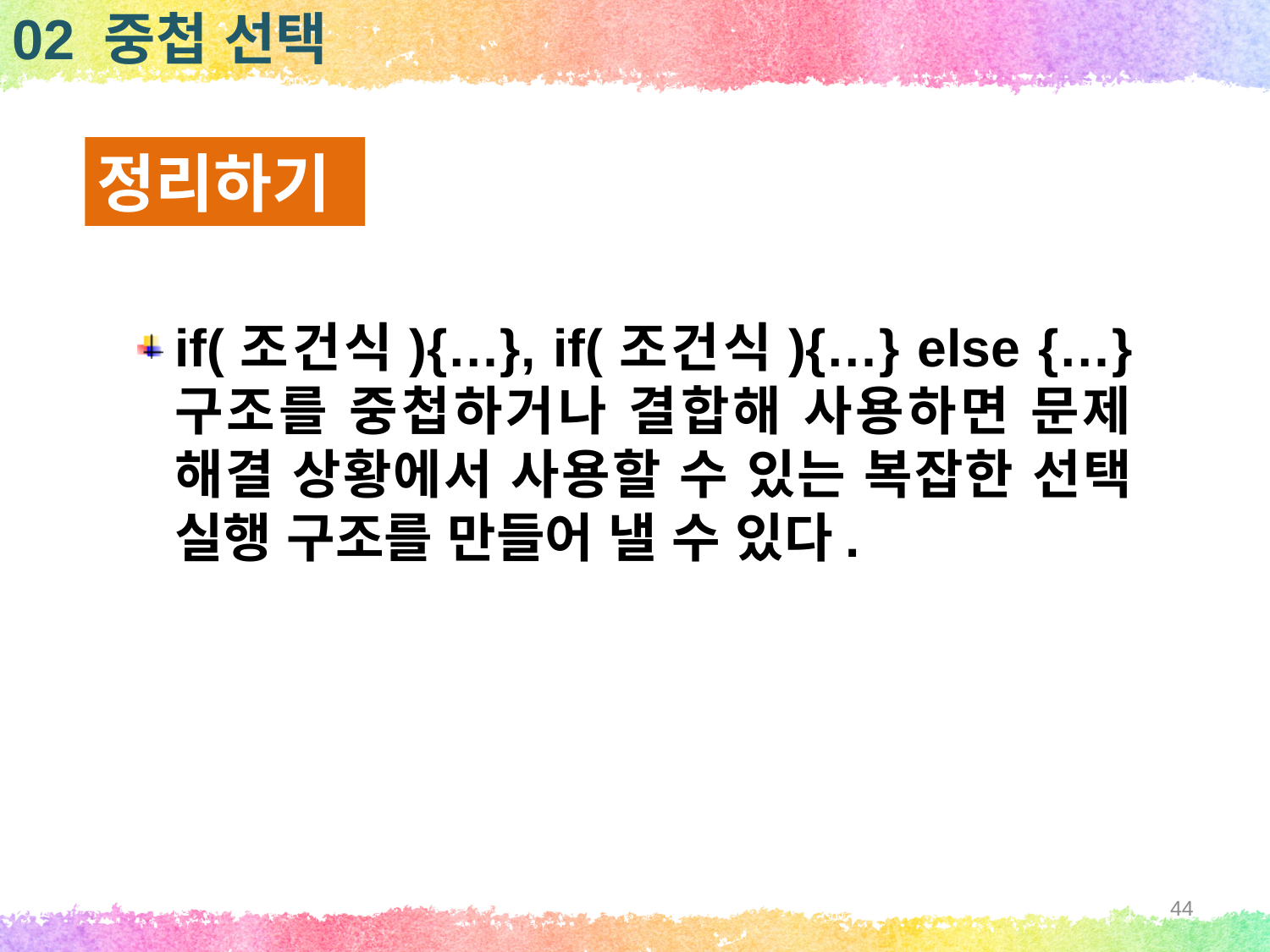

02 중첩 선택
정리하기
if(조건식){…}, if(조건식){…} else {…} 구조를 중첩하거나 결합해 사용하면 문제 해결 상황에서 사용할 수 있는 복잡한 선택 실행 구조를 만들어 낼 수 있다.
44